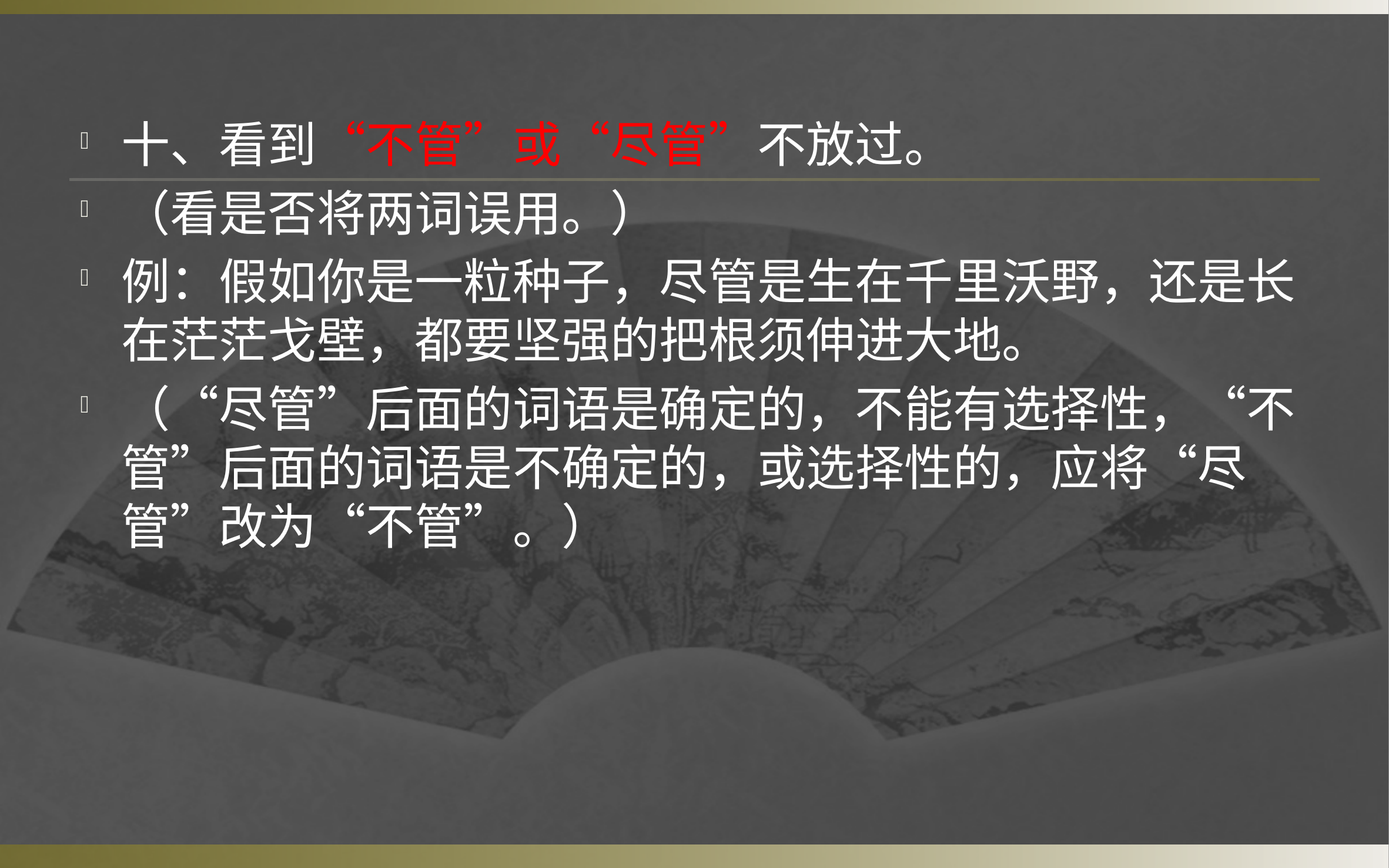

十、看到“不管”或“尽管”不放过。
（看是否将两词误用。）
例：假如你是一粒种子，尽管是生在千里沃野，还是长在茫茫戈壁，都要坚强的把根须伸进大地。
（“尽管”后面的词语是确定的，不能有选择性，“不管”后面的词语是不确定的，或选择性的，应将“尽管”改为“不管”。）